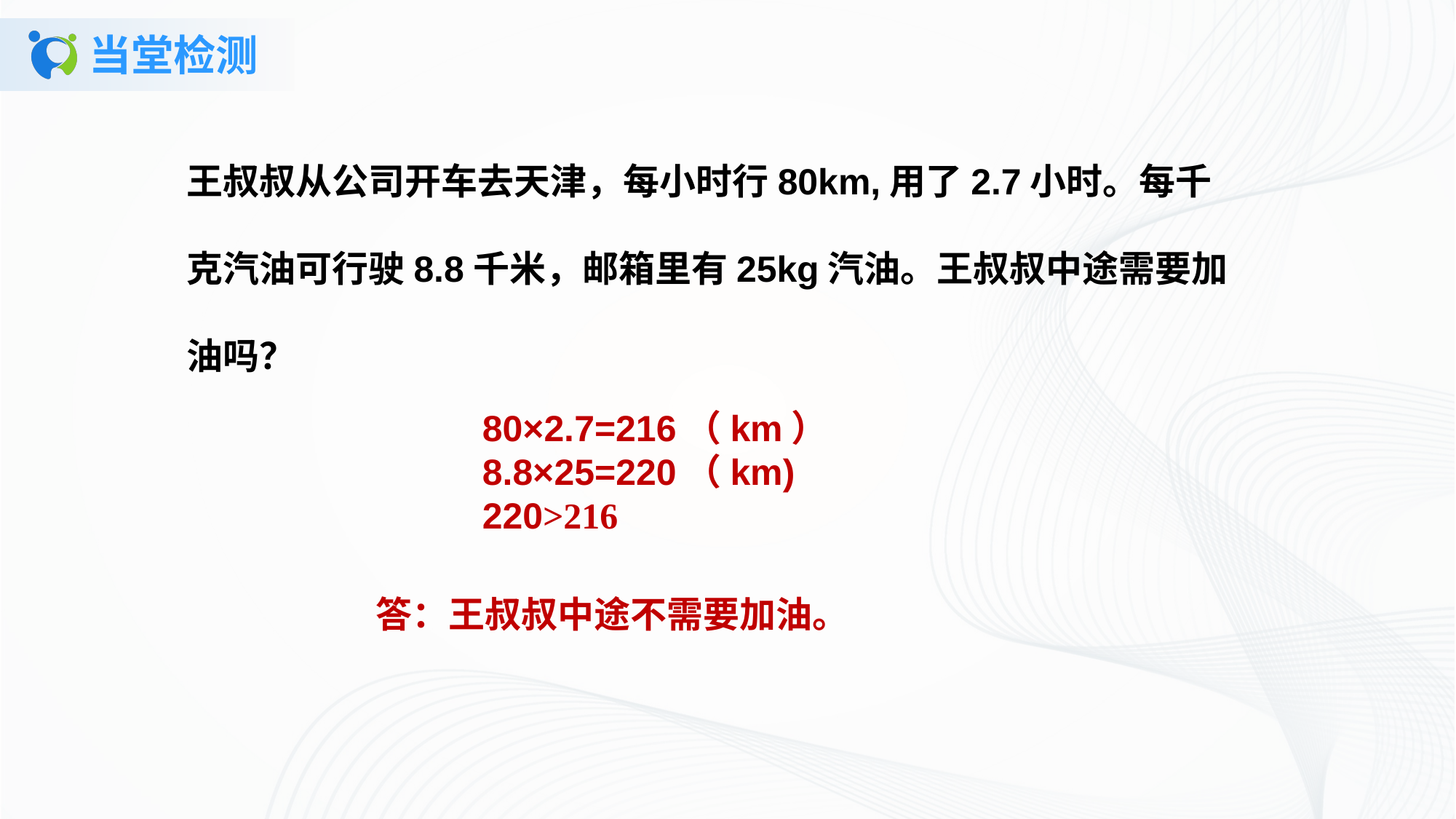

# 当堂检测
王叔叔从公司开车去天津，每小时行80km,用了2.7小时。每千克汽油可行驶8.8千米，邮箱里有25kg汽油。王叔叔中途需要加油吗？
80×2.7=216（km）
8.8×25=220（km)
220>216
答：王叔叔中途不需要加油。